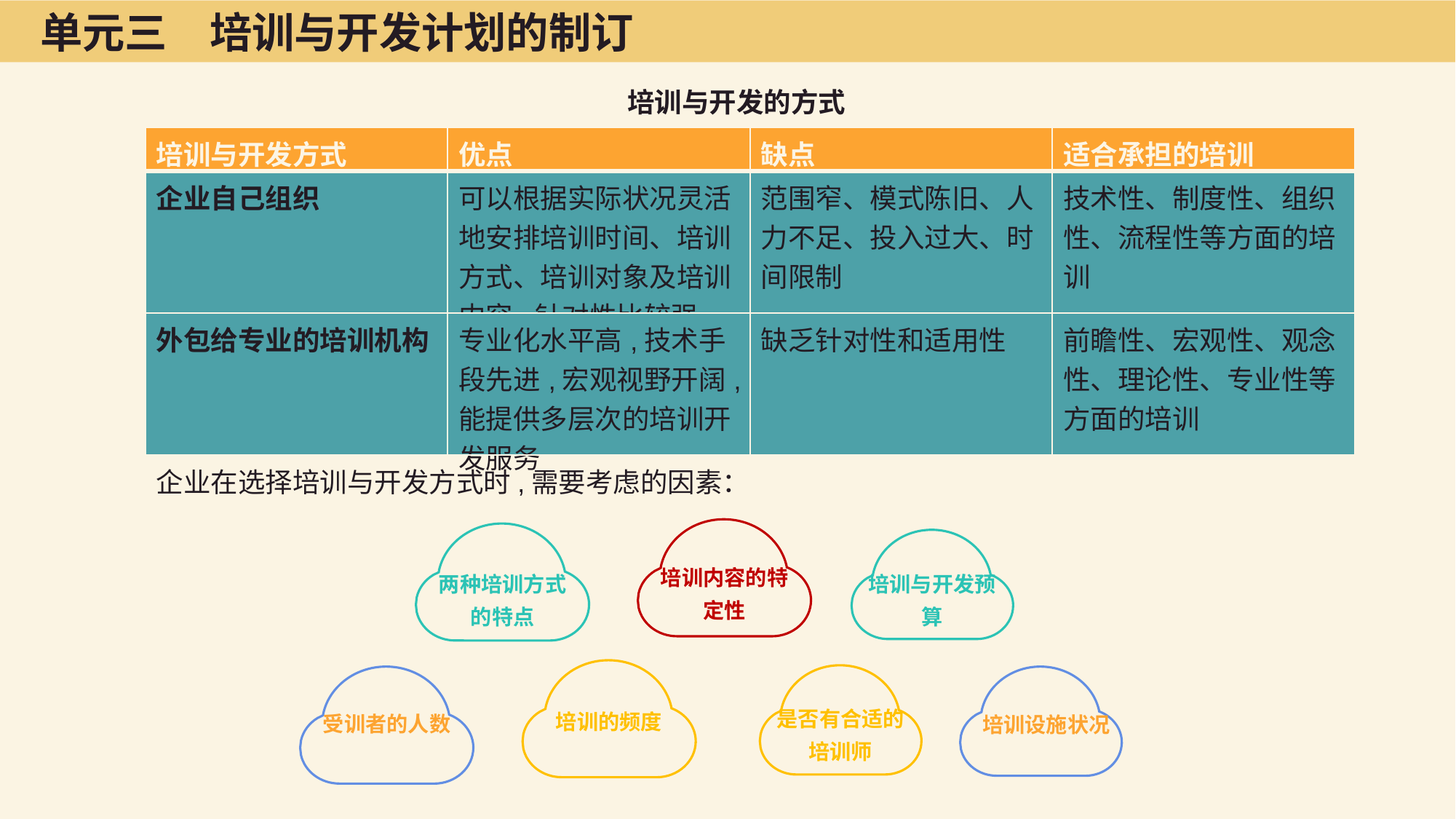

单元三　培训与开发计划的制订
培训与开发的方式
| 培训与开发方式 | 优点 | 缺点 | 适合承担的培训 |
| --- | --- | --- | --- |
| 企业自己组织 | 可以根据实际状况灵活地安排培训时间、培训方式、培训对象及培训内容,针对性比较强 | 范围窄、模式陈旧、人力不足、投入过大、时间限制 | 技术性、制度性、组织性、流程性等方面的培训 |
| 外包给专业的培训机构 | 专业化水平高,技术手段先进,宏观视野开阔,能提供多层次的培训开发服务 | 缺乏针对性和适用性 | 前瞻性、宏观性、观念性、理论性、专业性等方面的培训 |
企业在选择培训与开发方式时,需要考虑的因素：

培训内容的特定性
培训与开发预算
两种培训方式的特点

是否有合适的培训师
培训的频度
受训者的人数
培训设施状况